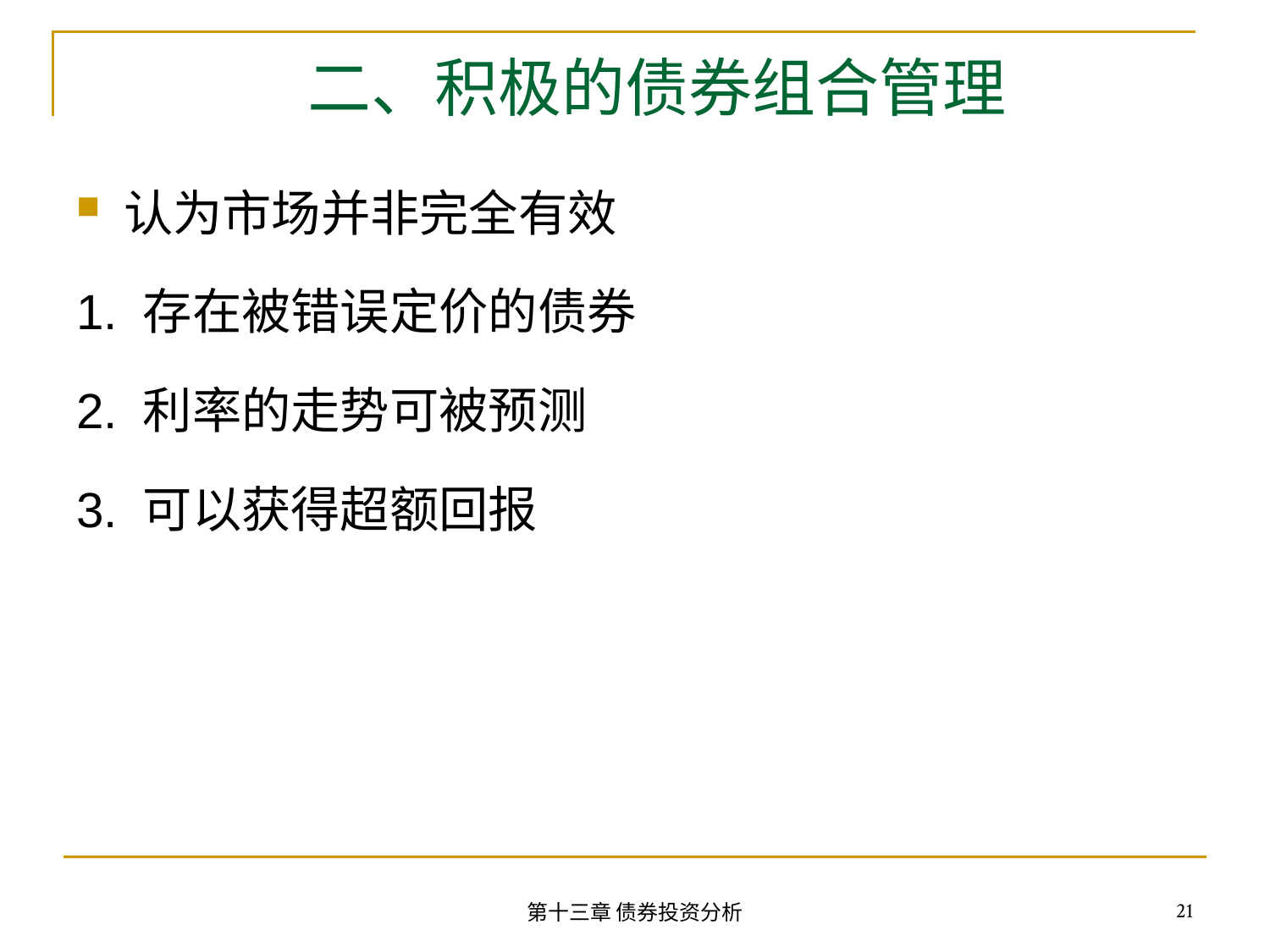

# 二、积极的债券组合管理

认为市场并非完全有效
1. 存在被错误定价的债券
2. 利率的走势可被预测
3. 可以获得超额回报

21
第十三章 债券投资分析